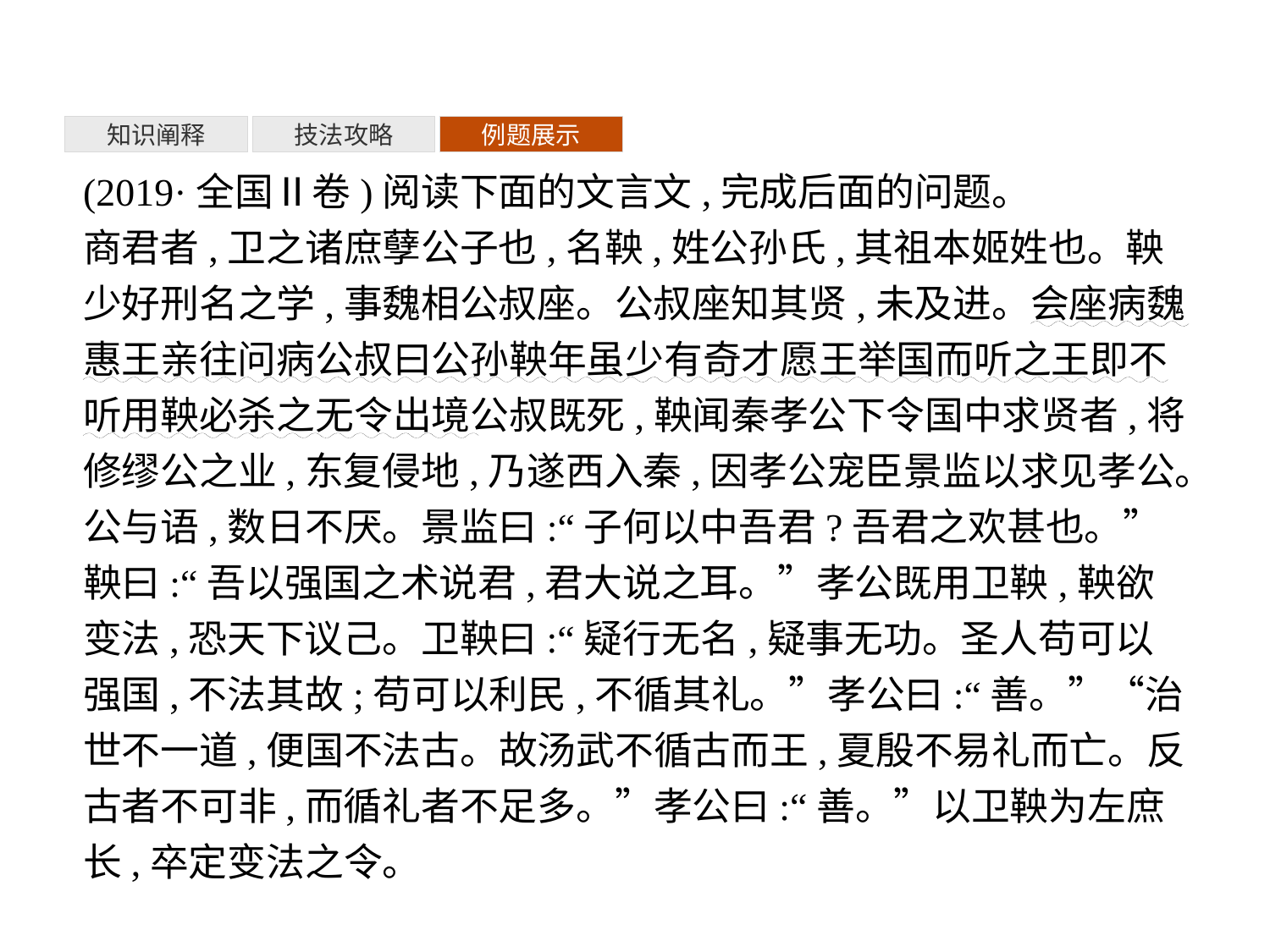

知识阐释
技法攻略
例题展示
(2019·全国Ⅱ卷)阅读下面的文言文,完成后面的问题。
商君者,卫之诸庶孽公子也,名鞅,姓公孙氏,其祖本姬姓也。鞅少好刑名之学,事魏相公叔座。公叔座知其贤,未及进。会座病魏惠王亲往问病公叔曰公孙鞅年虽少有奇才愿王举国而听之王即不听用鞅必杀之无令出境公叔既死,鞅闻秦孝公下令国中求贤者,将修缪公之业,东复侵地,乃遂西入秦,因孝公宠臣景监以求见孝公。公与语,数日不厌。景监曰:“子何以中吾君?吾君之欢甚也。”鞅曰:“吾以强国之术说君,君大说之耳。”孝公既用卫鞅,鞅欲变法,恐天下议己。卫鞅曰:“疑行无名,疑事无功。圣人苟可以强国,不法其故;苟可以利民,不循其礼。”孝公曰:“善。”“治世不一道,便国不法古。故汤武不循古而王,夏殷不易礼而亡。反古者不可非,而循礼者不足多。”孝公曰:“善。”以卫鞅为左庶长,卒定变法之令。